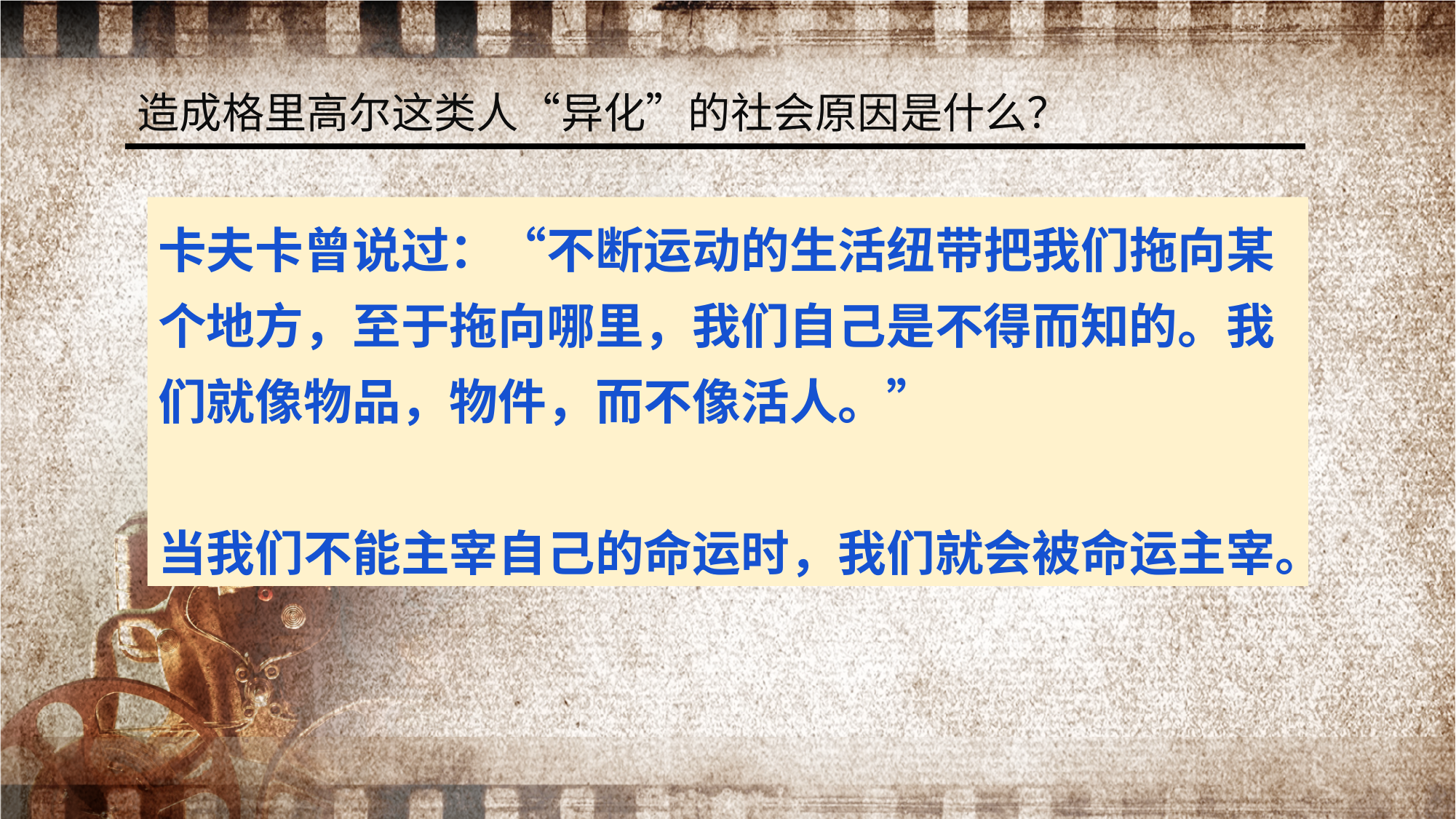

造成格里高尔这类人“异化”的社会原因是什么？

卡夫卡曾说过：“不断运动的生活纽带把我们拖向某个地方，至于拖向哪里，我们自己是不得而知的。我们就像物品，物件，而不像活人。”

当我们不能主宰自己的命运时，我们就会被命运主宰。